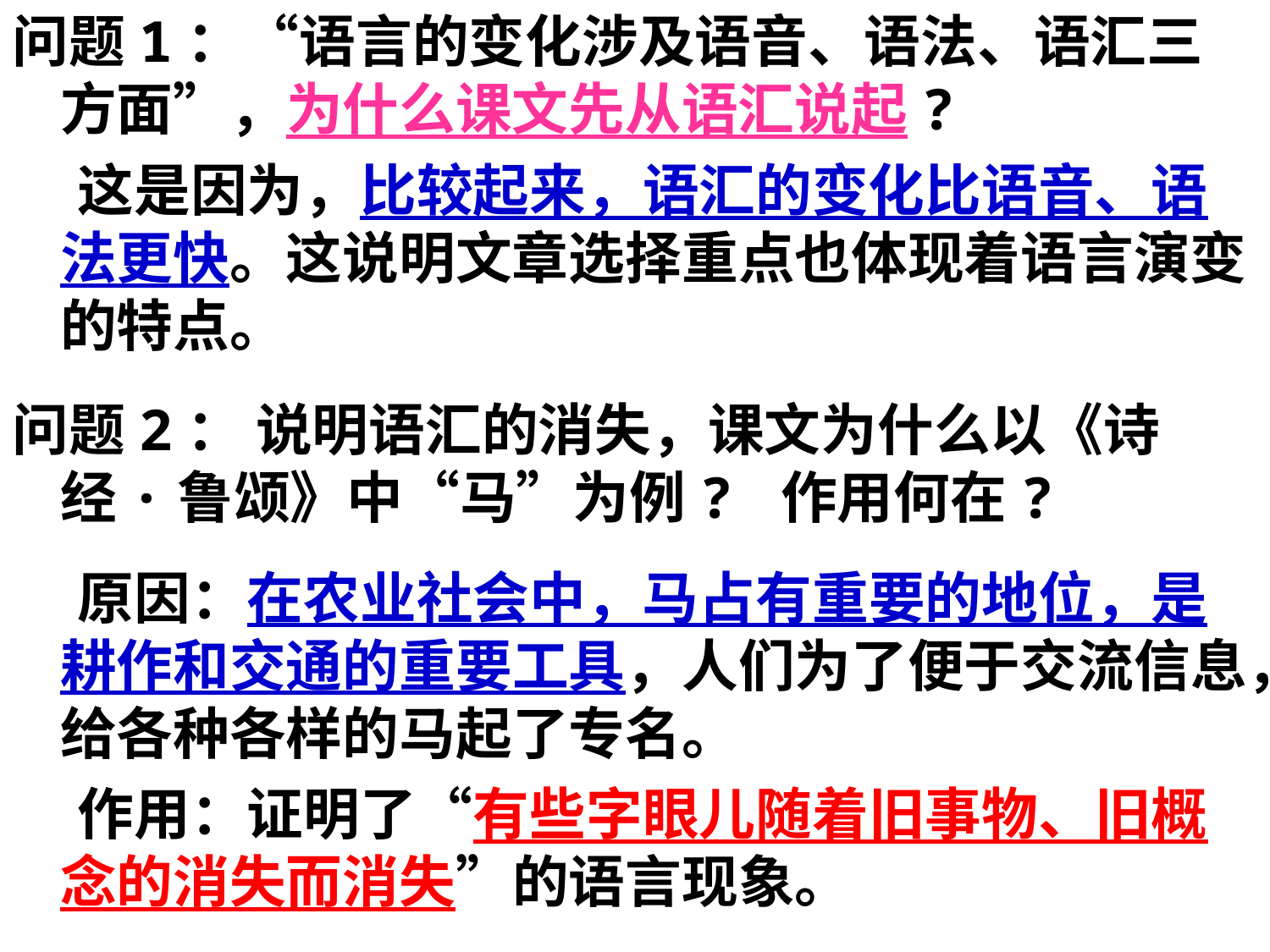

问题1：“语言的变化涉及语音、语法、语汇三方面”，为什么课文先从语汇说起?
    这是因为，比较起来，语汇的变化比语音、语法更快。这说明文章选择重点也体现着语言演变的特点。
问题2： 说明语汇的消失，课文为什么以《诗经·鲁颂》中“马”为例? 作用何在?
    原因：在农业社会中，马占有重要的地位，是耕作和交通的重要工具，人们为了便于交流信息，给各种各样的马起了专名。
    作用：证明了“有些字眼儿随着旧事物、旧概念的消失而消失”的语言现象。